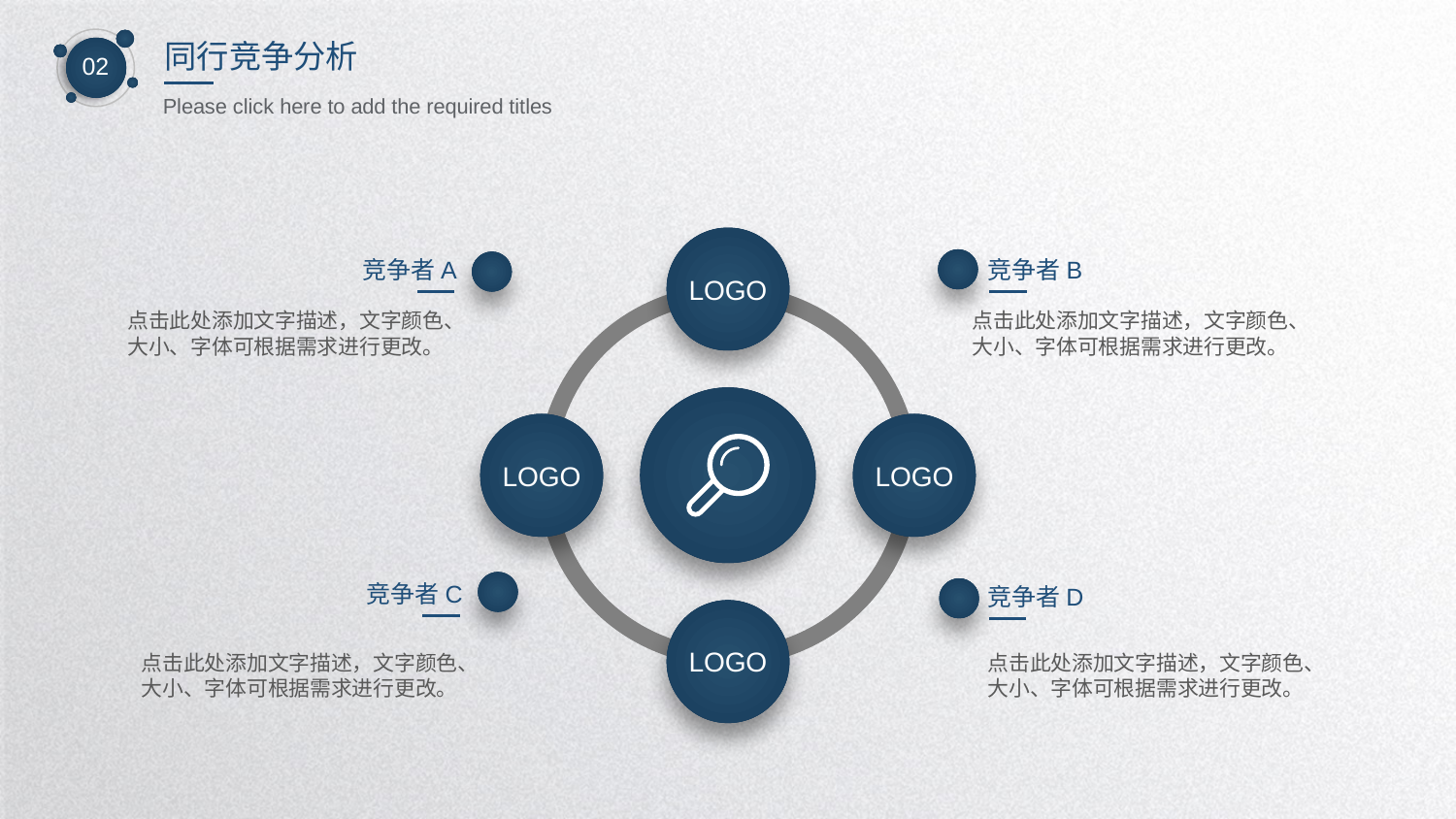

同行竞争分析
02
Please click here to add the required titles
LOGO
竞争者A
竞争者B

点击此处添加文字描述，文字颜色、大小、字体可根据需求进行更改。
点击此处添加文字描述，文字颜色、大小、字体可根据需求进行更改。

LOGO
LOGO
竞争者C

竞争者D

LOGO
点击此处添加文字描述，文字颜色、大小、字体可根据需求进行更改。
点击此处添加文字描述，文字颜色、大小、字体可根据需求进行更改。